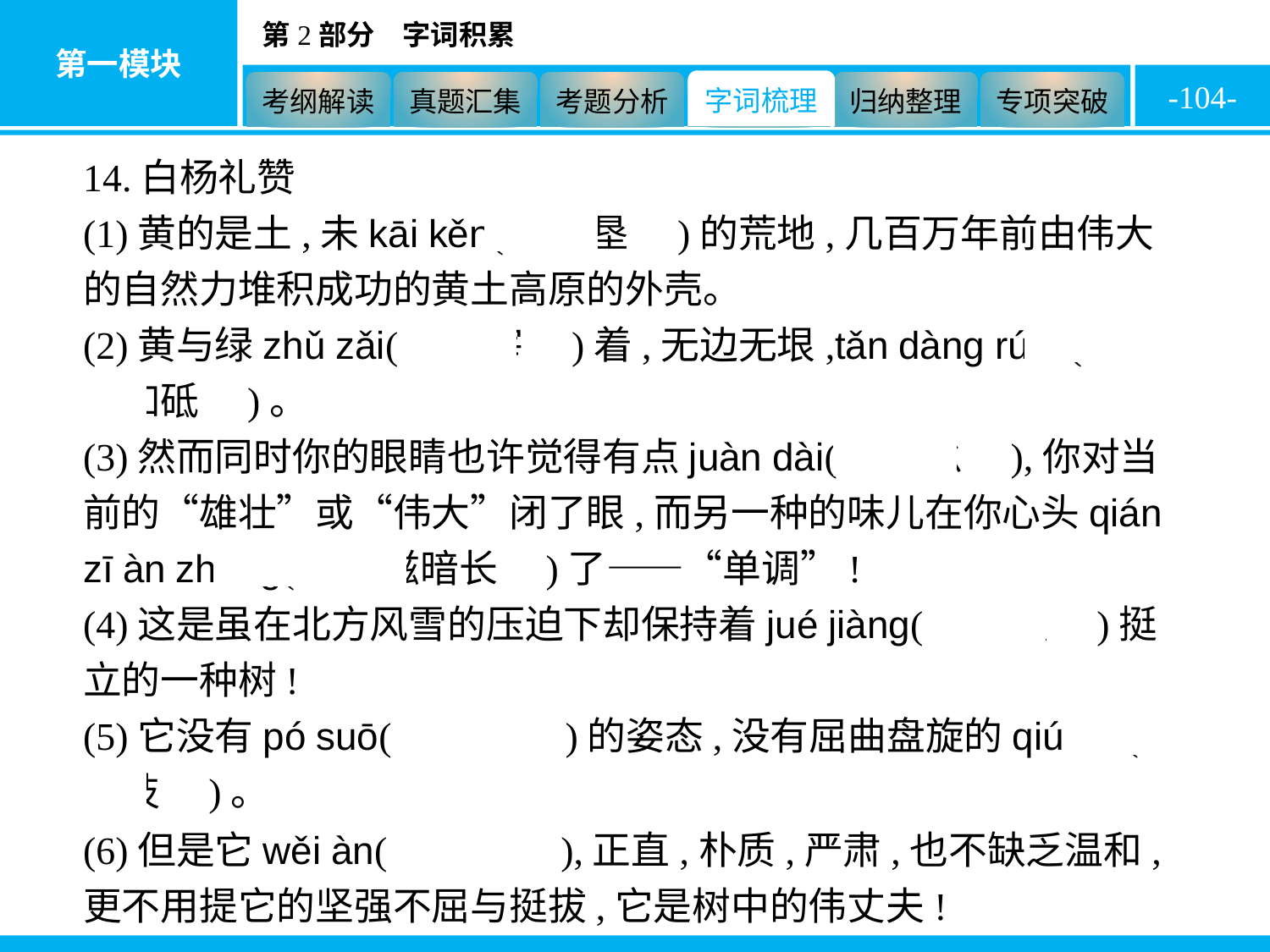

-104-
14.白杨礼赞
(1)黄的是土,未kāi kěn(　开垦　)的荒地,几百万年前由伟大的自然力堆积成功的黄土高原的外壳。
(2)黄与绿zhǔ zǎi(　主宰　)着,无边无垠,tǎn dàng rú dǐ(　坦荡如砥　)。
(3)然而同时你的眼睛也许觉得有点juàn dài(　倦怠　),你对当前的“雄壮”或“伟大”闭了眼,而另一种的味儿在你心头qián zī àn zhǎng(　潜滋暗长　)了——“单调”!
(4)这是虽在北方风雪的压迫下却保持着jué jiàng(　倔强　)挺立的一种树!
(5)它没有pó suō(　婆娑　)的姿态,没有屈曲盘旋的qiú zhī(　虬枝　)。

(6)但是它wěi àn(　伟岸　),正直,朴质,严肃,也不缺乏温和,更不用提它的坚强不屈与挺拔,它是树中的伟丈夫!